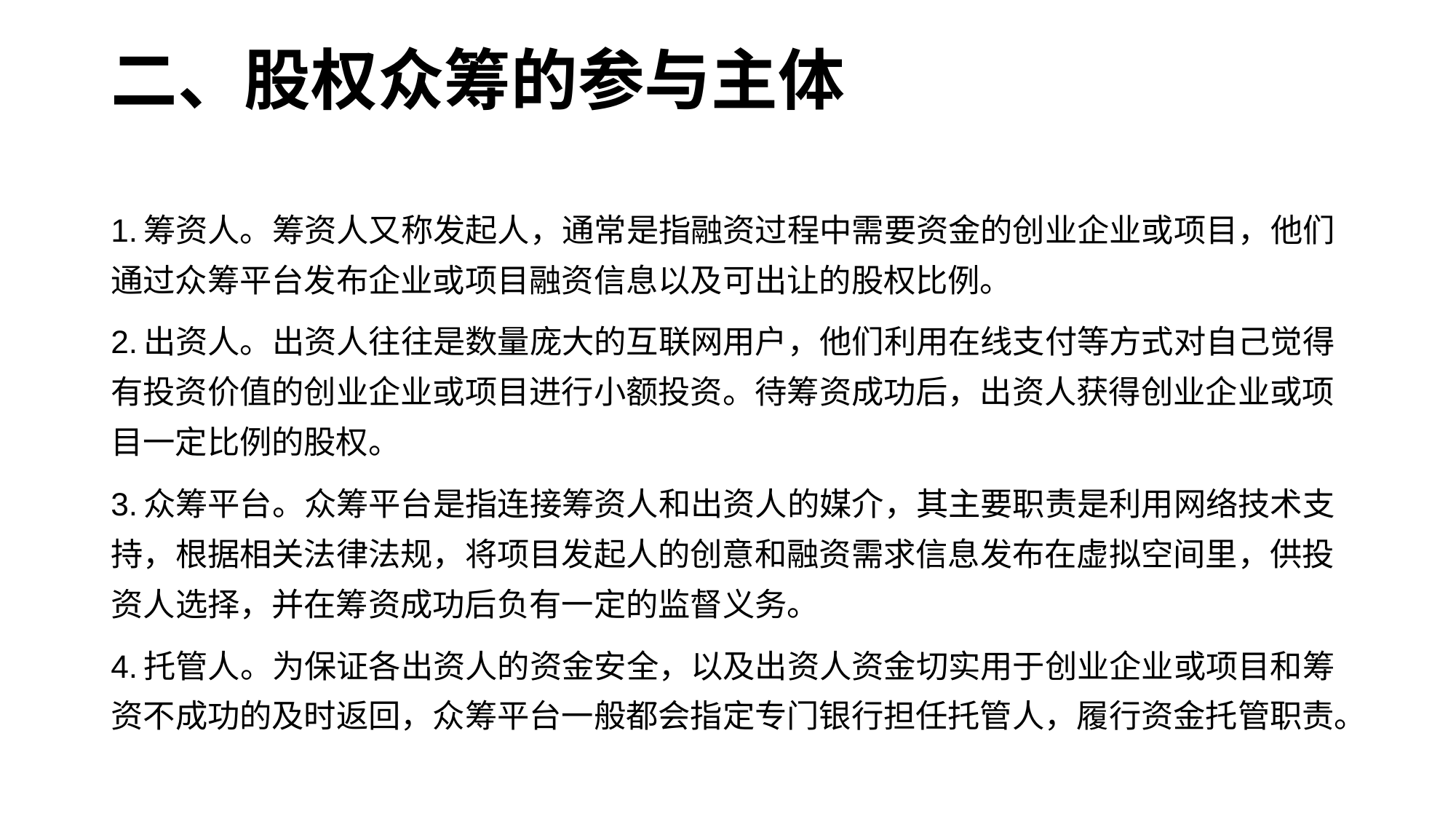

# 二、股权众筹的参与主体
1.筹资人。筹资人又称发起人，通常是指融资过程中需要资金的创业企业或项目，他们通过众筹平台发布企业或项目融资信息以及可出让的股权比例。
2.出资人。出资人往往是数量庞大的互联网用户，他们利用在线支付等方式对自己觉得有投资价值的创业企业或项目进行小额投资。待筹资成功后，出资人获得创业企业或项目一定比例的股权。
3.众筹平台。众筹平台是指连接筹资人和出资人的媒介，其主要职责是利用网络技术支持，根据相关法律法规，将项目发起人的创意和融资需求信息发布在虚拟空间里，供投资人选择，并在筹资成功后负有一定的监督义务。
4.托管人。为保证各出资人的资金安全，以及出资人资金切实用于创业企业或项目和筹资不成功的及时返回，众筹平台一般都会指定专门银行担任托管人，履行资金托管职责。